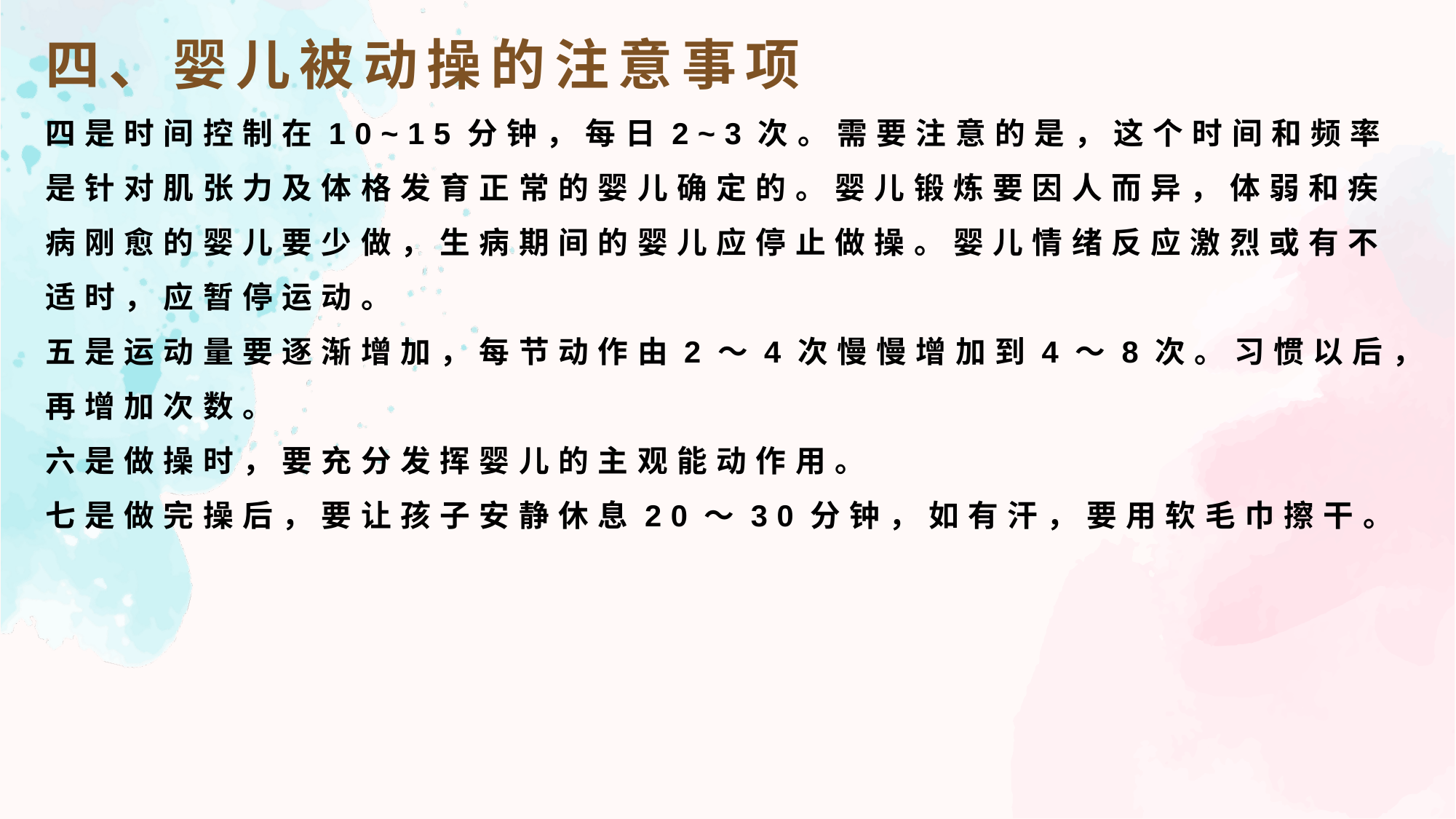

四、婴儿被动操的注意事项
四是时间控制在10~15分钟，每日2~3次。需要注意的是，这个时间和频率是针对肌张力及体格发育正常的婴儿确定的。婴儿锻炼要因人而异，体弱和疾病刚愈的婴儿要少做，生病期间的婴儿应停止做操。婴儿情绪反应激烈或有不适时，应暂停运动。
五是运动量要逐渐增加，每节动作由2～4次慢慢增加到4～8次。习惯以后，再增加次数。
六是做操时，要充分发挥婴儿的主观能动作用。
七是做完操后，要让孩子安静休息20～30分钟，如有汗，要用软毛巾擦干。